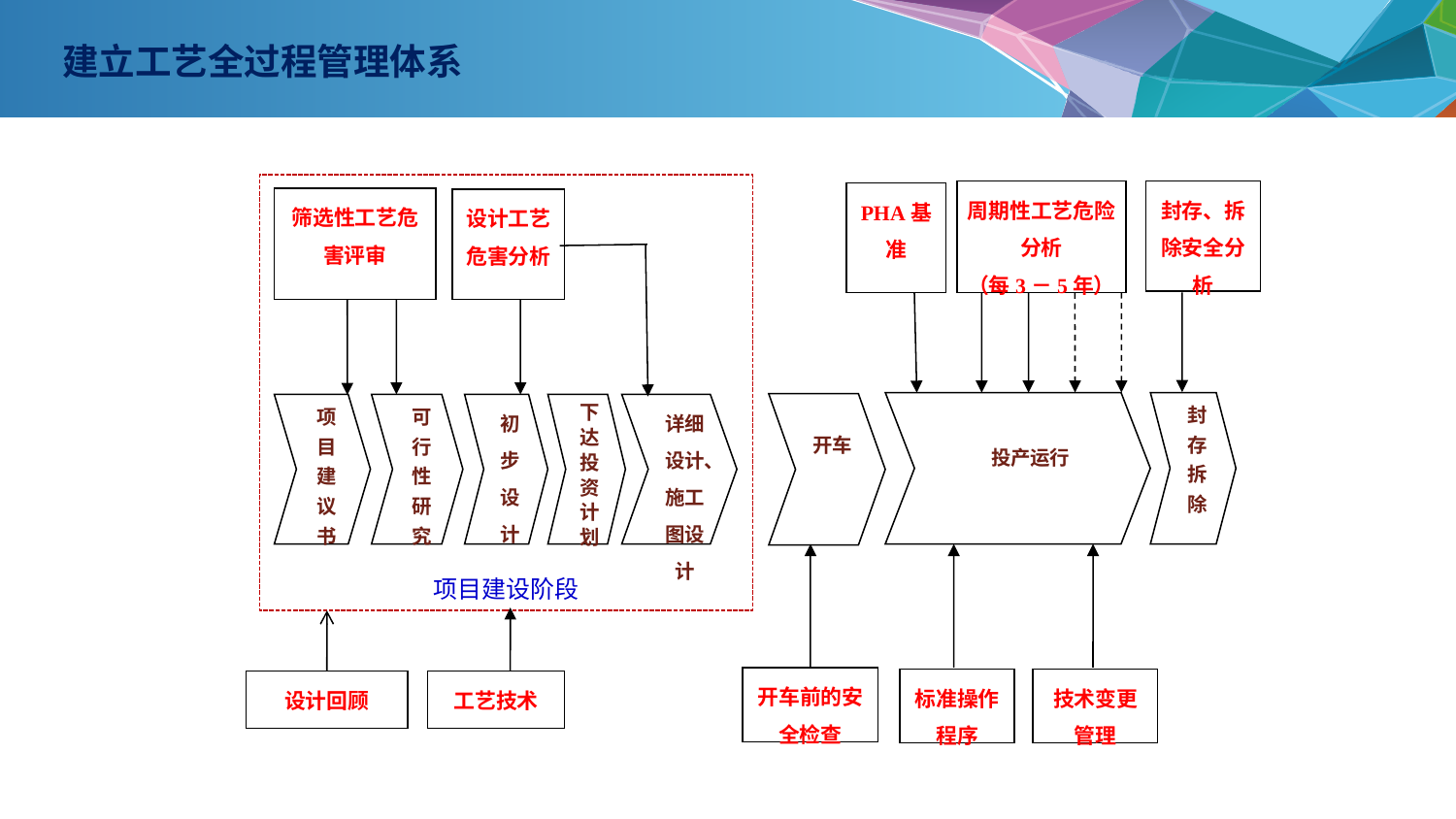

建立工艺全过程管理体系

周期性工艺危险分析
（每3－5年）
封存、拆除安全分析
PHA基准
筛选性工艺危害评审
设计工艺危害分析

投产运行

封存拆除

开车

项
目
建
议
书

可
行
性
研
究

初步
设计

下达投资计划

详细设计、施工图设计

项目建设阶段

开车前的安全检查
标准操作程序
技术变更管理
设计回顾
工艺技术